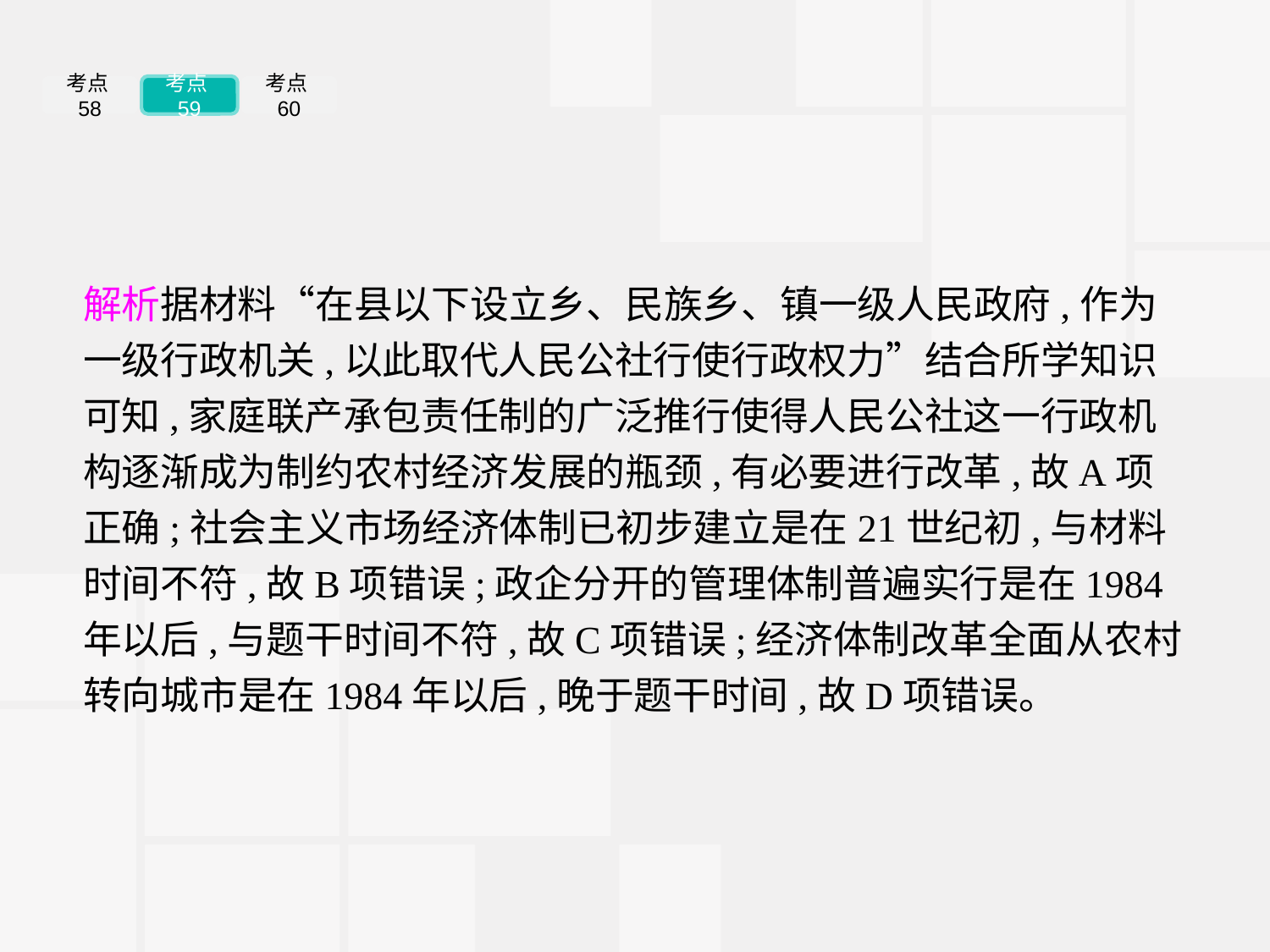

考点58
考点59
考点60
解析据材料“在县以下设立乡、民族乡、镇一级人民政府,作为一级行政机关,以此取代人民公社行使行政权力”结合所学知识可知,家庭联产承包责任制的广泛推行使得人民公社这一行政机构逐渐成为制约农村经济发展的瓶颈,有必要进行改革,故A项正确;社会主义市场经济体制已初步建立是在21世纪初,与材料时间不符,故B项错误;政企分开的管理体制普遍实行是在1984年以后,与题干时间不符,故C项错误;经济体制改革全面从农村转向城市是在1984年以后,晚于题干时间,故D项错误。